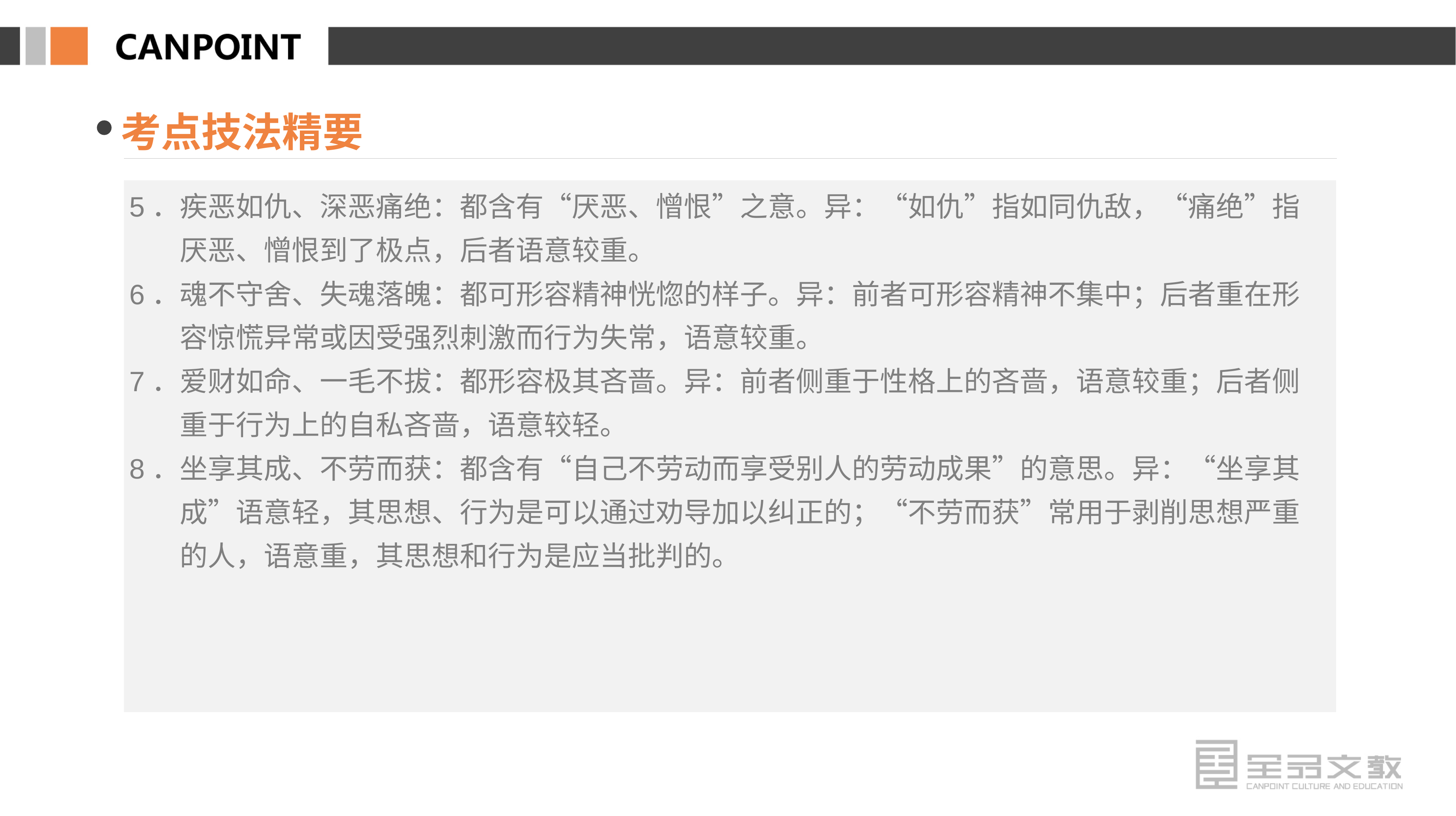

考点技法精要

5．疾恶如仇、深恶痛绝：都含有“厌恶、憎恨”之意。异：“如仇”指如同仇敌，“痛绝”指厌恶、憎恨到了极点，后者语意较重。
6．魂不守舍、失魂落魄：都可形容精神恍惚的样子。异：前者可形容精神不集中；后者重在形容惊慌异常或因受强烈刺激而行为失常，语意较重。
7．爱财如命、一毛不拔：都形容极其吝啬。异：前者侧重于性格上的吝啬，语意较重；后者侧重于行为上的自私吝啬，语意较轻。
8．坐享其成、不劳而获：都含有“自己不劳动而享受别人的劳动成果”的意思。异：“坐享其成”语意轻，其思想、行为是可以通过劝导加以纠正的；“不劳而获”常用于剥削思想严重的人，语意重，其思想和行为是应当批判的。